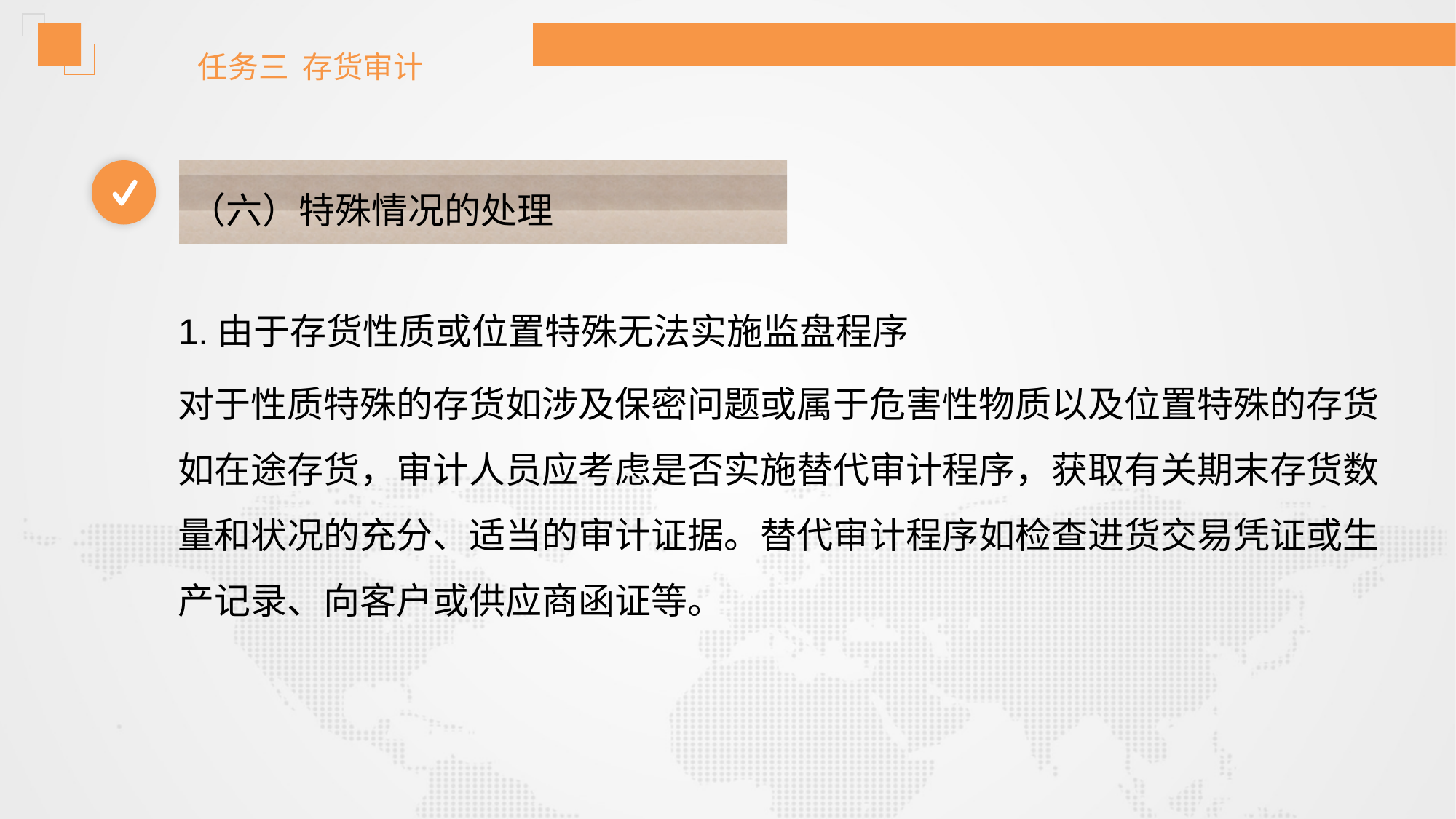

任务三  存货审计

（六）特殊情况的处理
1.由于存货性质或位置特殊无法实施监盘程序
对于性质特殊的存货如涉及保密问题或属于危害性物质以及位置特殊的存货如在途存货，审计人员应考虑是否实施替代审计程序，获取有关期末存货数量和状况的充分、适当的审计证据。替代审计程序如检查进货交易凭证或生产记录、向客户或供应商函证等。